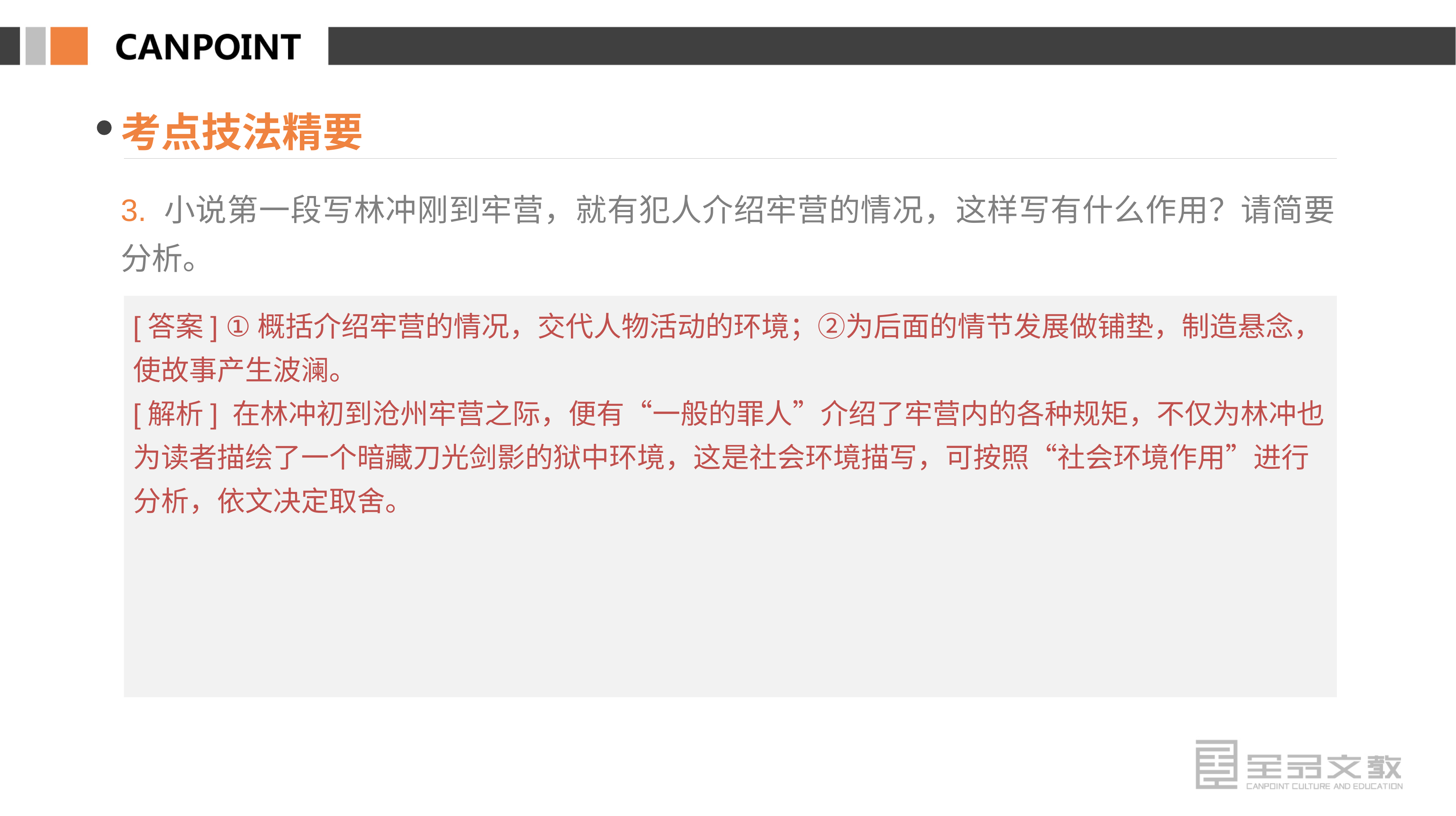

考点技法精要

3. 小说第一段写林冲刚到牢营，就有犯人介绍牢营的情况，这样写有什么作用？请简要分析。

[答案] ①概括介绍牢营的情况，交代人物活动的环境；②为后面的情节发展做铺垫，制造悬念，使故事产生波澜。
[解析] 在林冲初到沧州牢营之际，便有“一般的罪人”介绍了牢营内的各种规矩，不仅为林冲也为读者描绘了一个暗藏刀光剑影的狱中环境，这是社会环境描写，可按照“社会环境作用”进行分析，依文决定取舍。